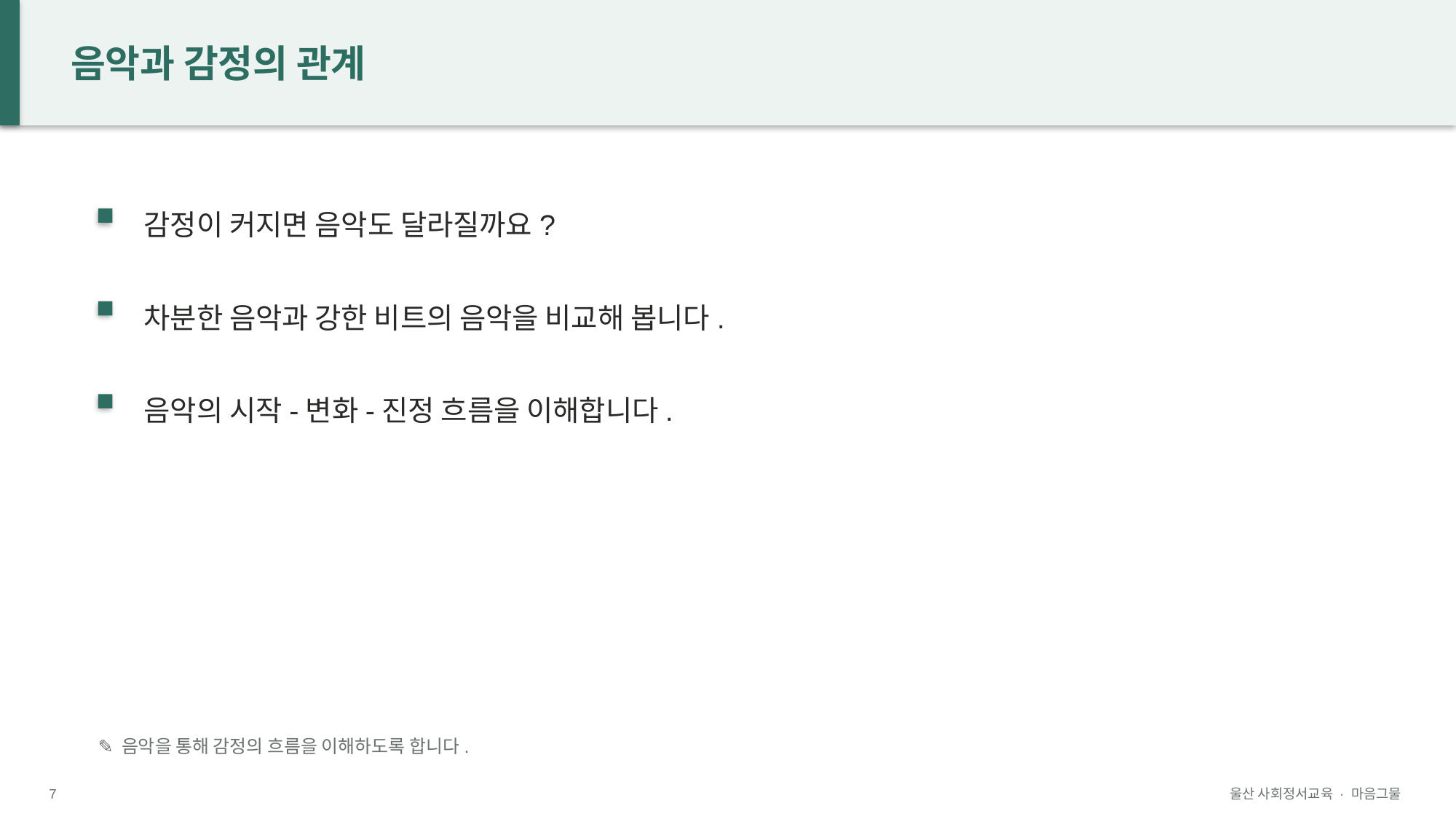

음악과 감정의 관계
감정이 커지면 음악도 달라질까요?

차분한 음악과 강한 비트의 음악을 비교해 봅니다.

음악의 시작-변화-진정 흐름을 이해합니다.

✎ 음악을 통해 감정의 흐름을 이해하도록 합니다.
7
울산 사회정서교육 · 마음그물